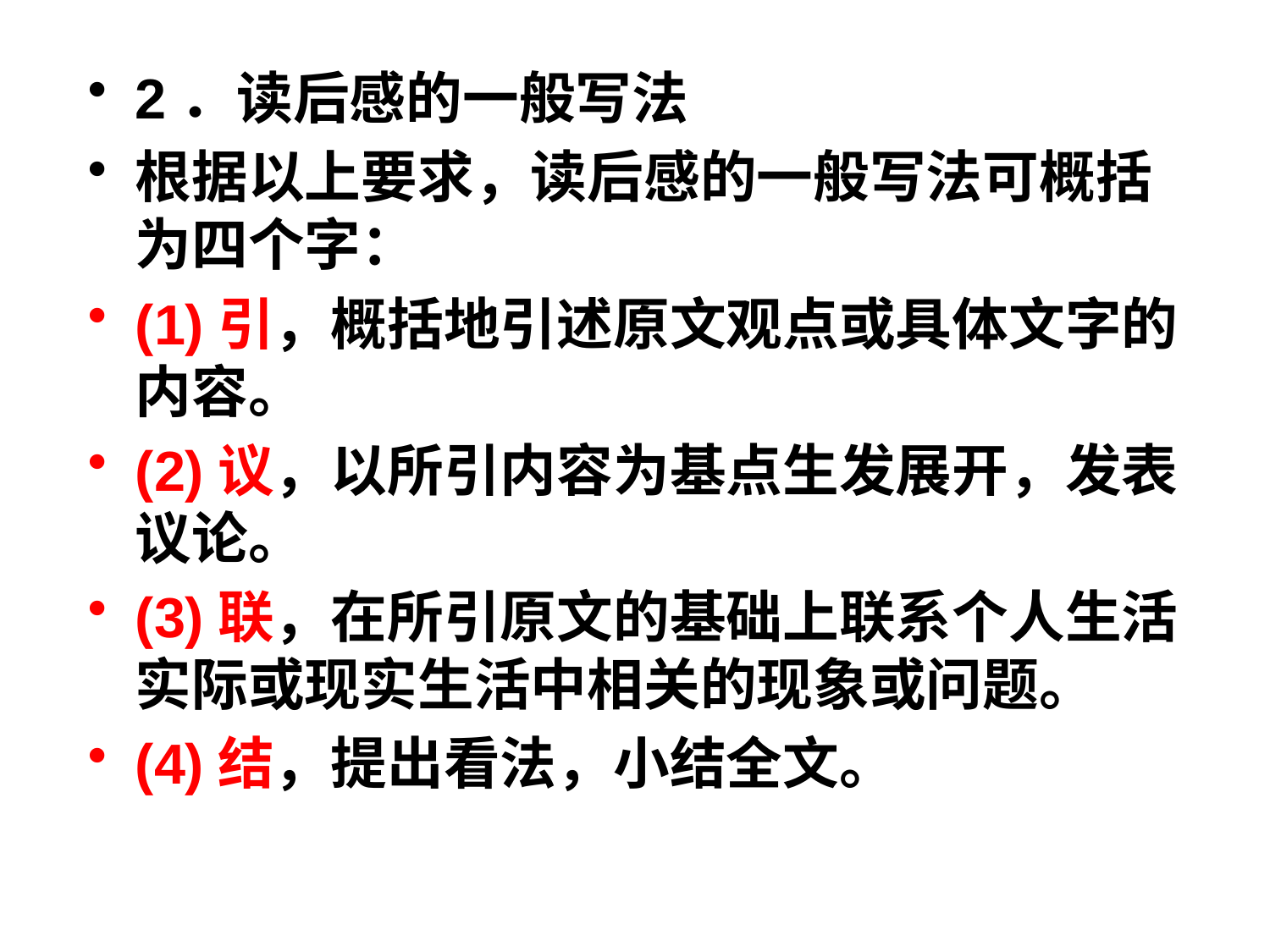

#
2．读后感的一般写法
根据以上要求，读后感的一般写法可概括为四个字：
(1)引，概括地引述原文观点或具体文字的内容。
(2)议，以所引内容为基点生发展开，发表议论。
(3)联，在所引原文的基础上联系个人生活实际或现实生活中相关的现象或问题。
(4)结，提出看法，小结全文。